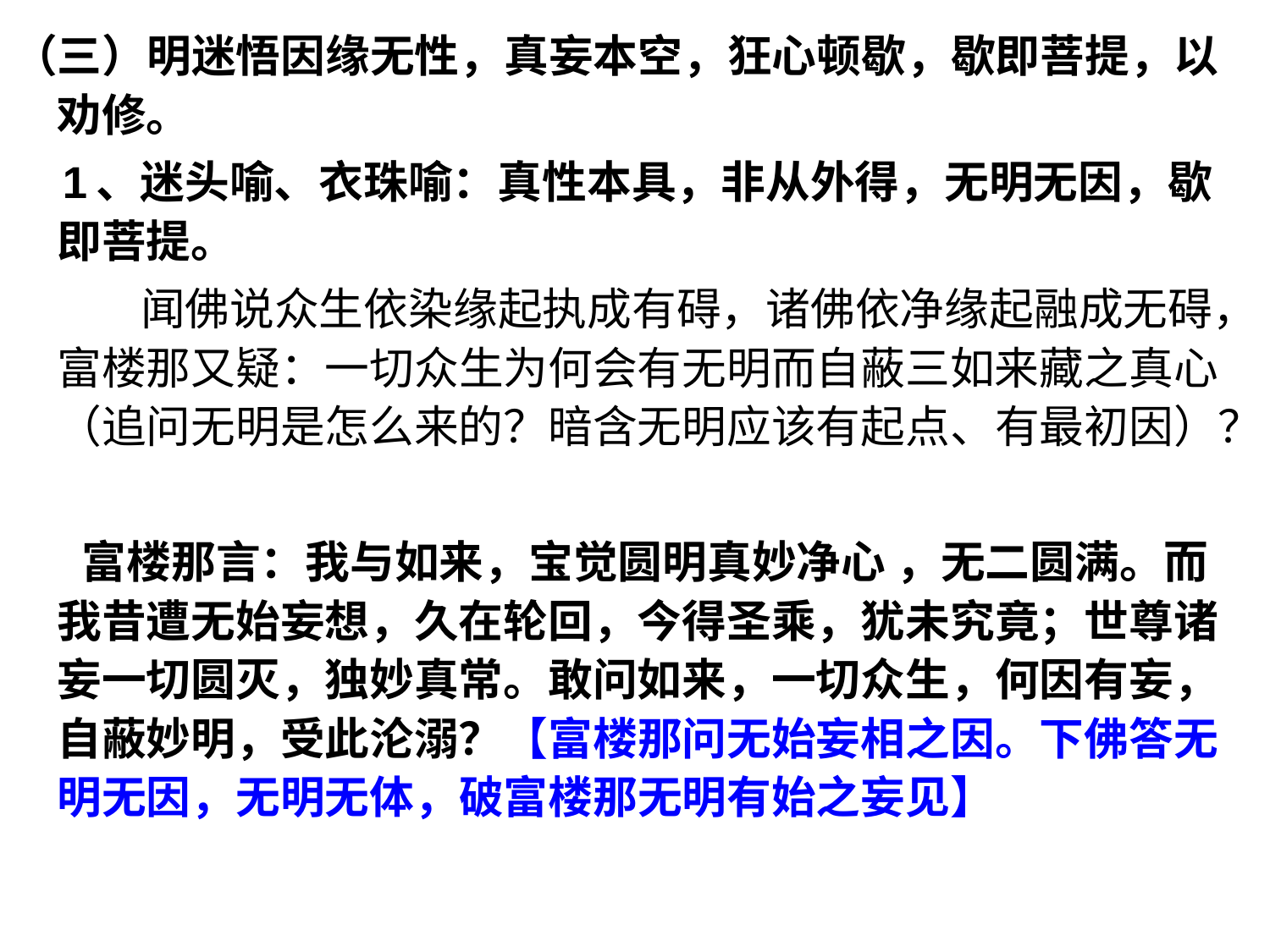

（三）明迷悟因缘无性，真妄本空，狂心顿歇，歇即菩提，以劝修。
    1、迷头喻、衣珠喻：真性本具，非从外得，无明无因，歇即菩提。
            闻佛说众生依染缘起执成有碍，诸佛依净缘起融成无碍，富楼那又疑：一切众生为何会有无明而自蔽三如来藏之真心（追问无明是怎么来的？暗含无明应该有起点、有最初因）？

      富楼那言：我与如来，宝觉圆明真妙净心 ，无二圆满。而我昔遭无始妄想，久在轮回，今得圣乘，犹未究竟；世尊诸妄一切圆灭，独妙真常。敢问如来，一切众生，何因有妄，自蔽妙明，受此沦溺？【富楼那问无始妄相之因。下佛答无明无因，无明无体，破富楼那无明有始之妄见】